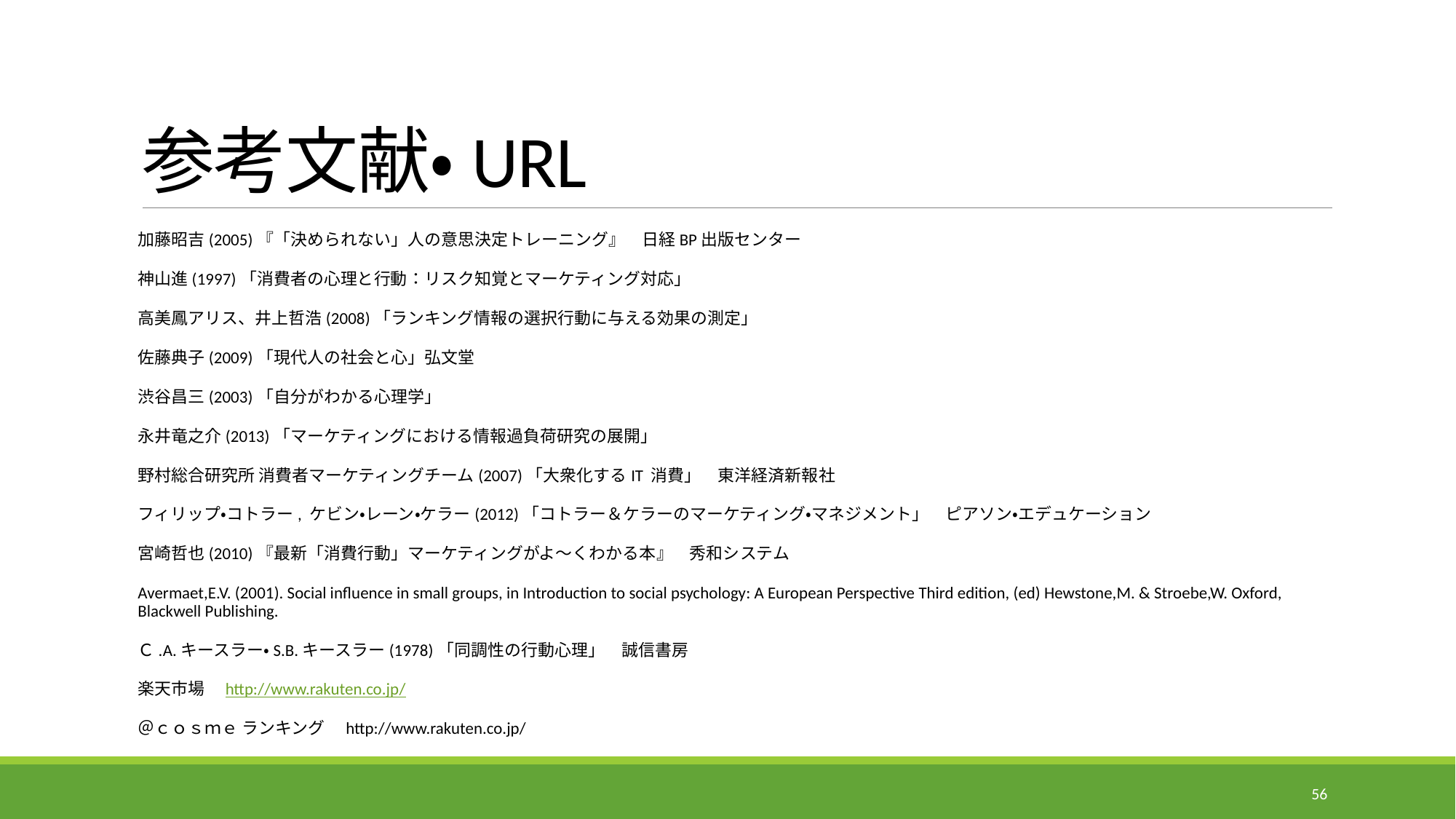

# 参考文献・URL
加藤昭吉(2005)『「決められない」人の意思決定トレーニング』　日経BP出版センター
神山進(1997)「消費者の心理と行動：リスク知覚とマーケティング対応」
高美鳳アリス、井上哲浩(2008)「ランキング情報の選択行動に与える効果の測定」
佐藤典子(2009)「現代人の社会と心」弘文堂
渋谷昌三(2003)「自分がわかる心理学」
永井竜之介(2013)「マーケティングにおける情報過負荷研究の展開」
野村総合研究所 消費者マーケティングチーム(2007)「大衆化するIT 消費」　東洋経済新報社
フィリップ・コトラー, ケビン・レーン・ケラー(2012)「コトラー＆ケラーのマーケティング・マネジメント」　ピアソン・エデュケーション
宮崎哲也(2010)『最新「消費行動」マーケティングがよ～くわかる本』　秀和システム
Avermaet,E.V. (2001). Social influence in small groups, in Introduction to social psychology: A European Perspective Third edition, (ed) Hewstone,M. & Stroebe,W. Oxford, Blackwell Publishing.
Ｃ.A.キースラー・S.B.キースラー(1978)「同調性の行動心理」　誠信書房
楽天市場　http://www.rakuten.co.jp/
＠ｃｏｓｍｅ ランキング　http://www.rakuten.co.jp/

高美鳳アリス、井上哲浩(2008)「ランキング情報の選択行動に与える効果の測定」

56